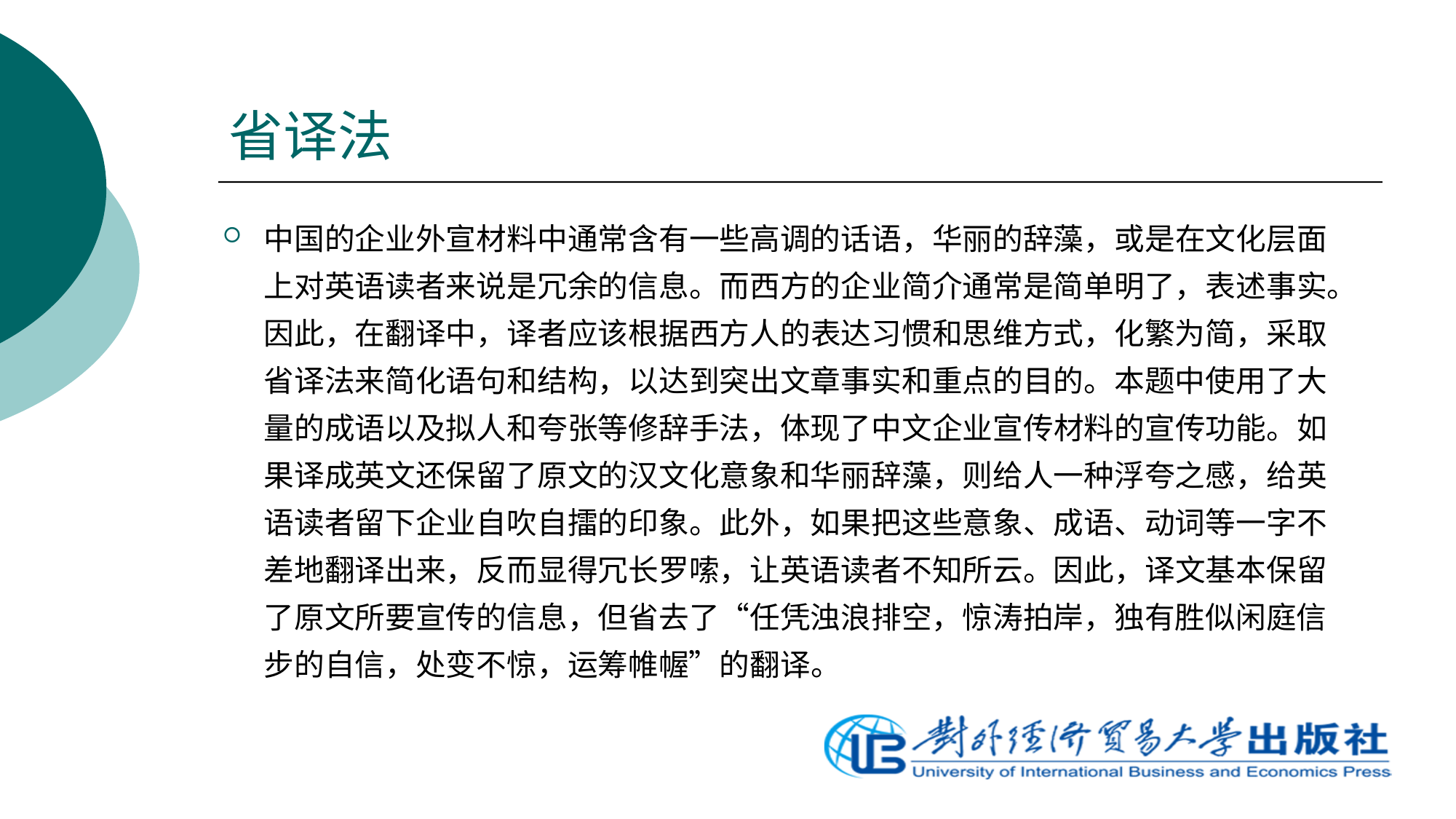

# 省译法
中国的企业外宣材料中通常含有一些高调的话语，华丽的辞藻，或是在文化层面上对英语读者来说是冗余的信息。而西方的企业简介通常是简单明了，表述事实。因此，在翻译中，译者应该根据西方人的表达习惯和思维方式，化繁为简，采取省译法来简化语句和结构，以达到突出文章事实和重点的目的。本题中使用了大量的成语以及拟人和夸张等修辞手法，体现了中文企业宣传材料的宣传功能。如果译成英文还保留了原文的汉文化意象和华丽辞藻，则给人一种浮夸之感，给英语读者留下企业自吹自擂的印象。此外，如果把这些意象、成语、动词等一字不差地翻译出来，反而显得冗长罗嗦，让英语读者不知所云。因此，译文基本保留了原文所要宣传的信息，但省去了“任凭浊浪排空，惊涛拍岸，独有胜似闲庭信步的自信，处变不惊，运筹帷幄”的翻译。